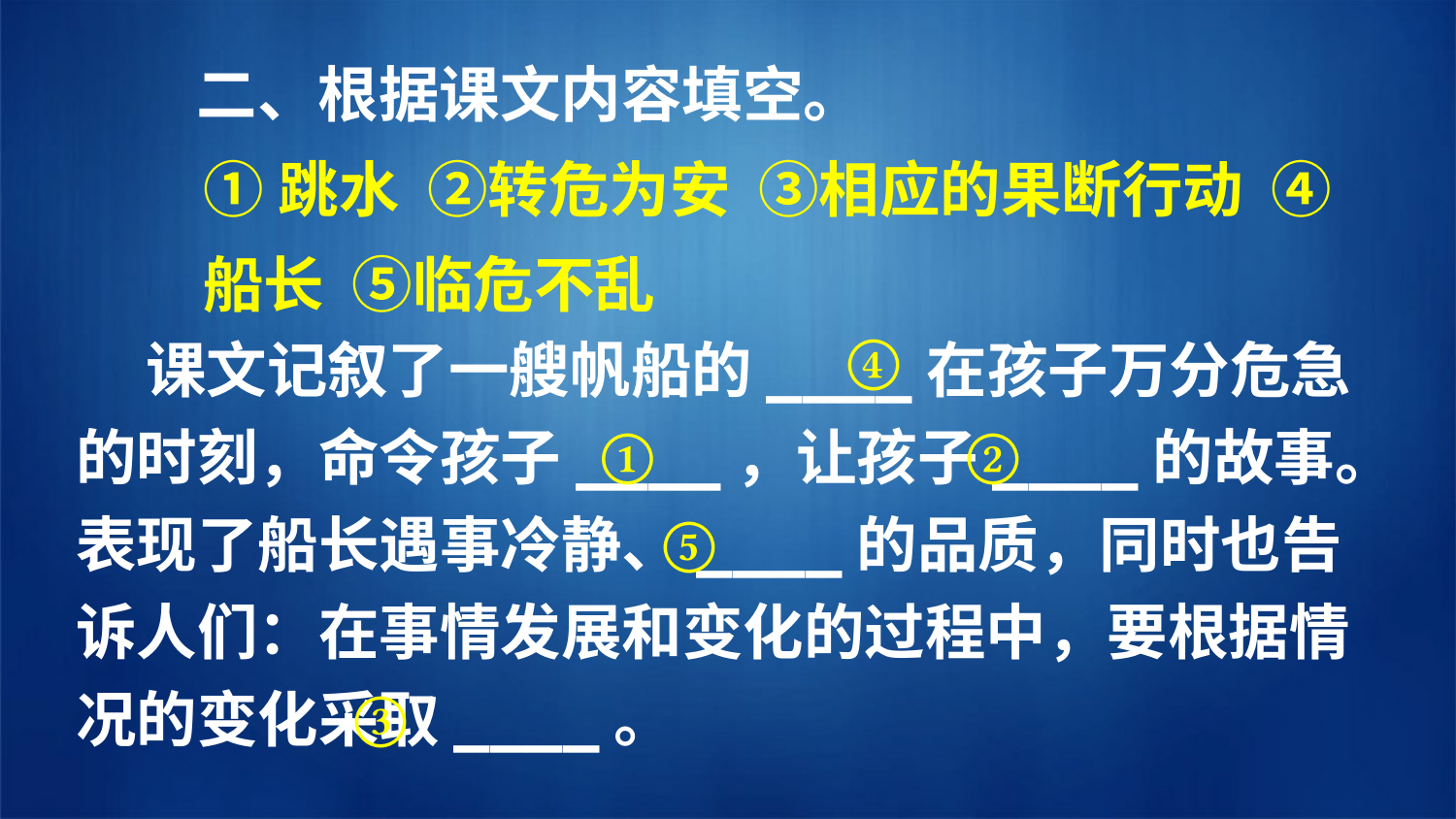

二、根据课文内容填空。
①跳水  ②转危为安  ③相应的果断行动  ④船长  ⑤临危不乱
④
    课文记叙了一艘帆船的____在孩子万分危急的时刻，命令孩子____，让孩子____的故事。表现了船长遇事冷静、____的品质，同时也告诉人们：在事情发展和变化的过程中，要根据情况的变化采取____。
①
②
⑤
③